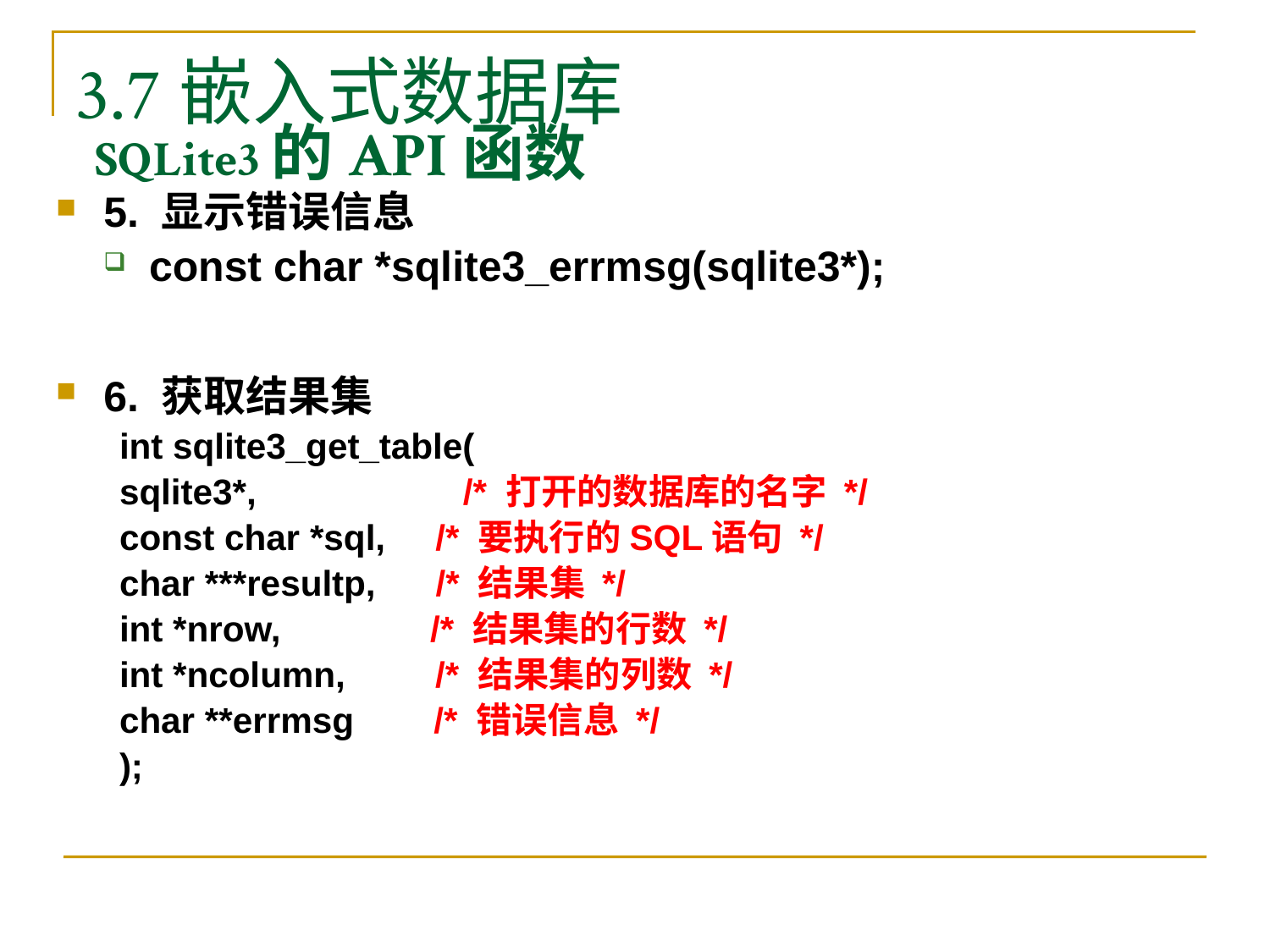

3.7嵌入式数据库
# SQLite3的API函数
5. 显示错误信息
const char *sqlite3_errmsg(sqlite3*);

6. 获取结果集
int sqlite3_get_table(
sqlite3*, 	         /* 打开的数据库的名字 */
const char *sql,     /* 要执行的SQL语句 */
char ***resultp,      /* 结果集 */
int *nrow,               /* 结果集的行数 */
int *ncolumn,         /* 结果集的列数 */
char **errmsg        /* 错误信息 */
);